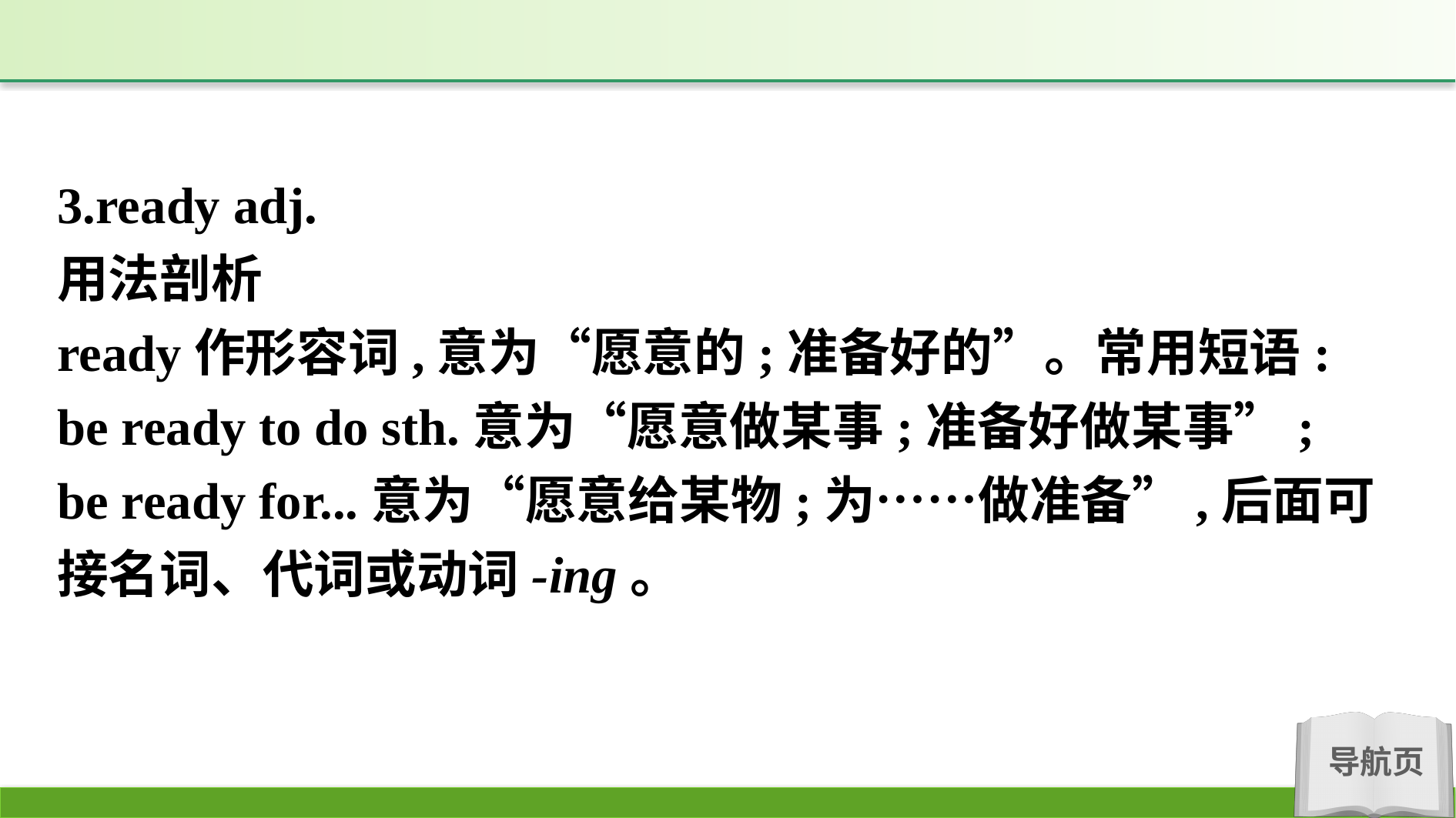

3.ready adj.
用法剖析
ready作形容词,意为“愿意的;准备好的”。常用短语:
be ready to do sth.意为“愿意做某事;准备好做某事”;
be ready for...意为“愿意给某物;为……做准备”,后面可接名词、代词或动词-ing。